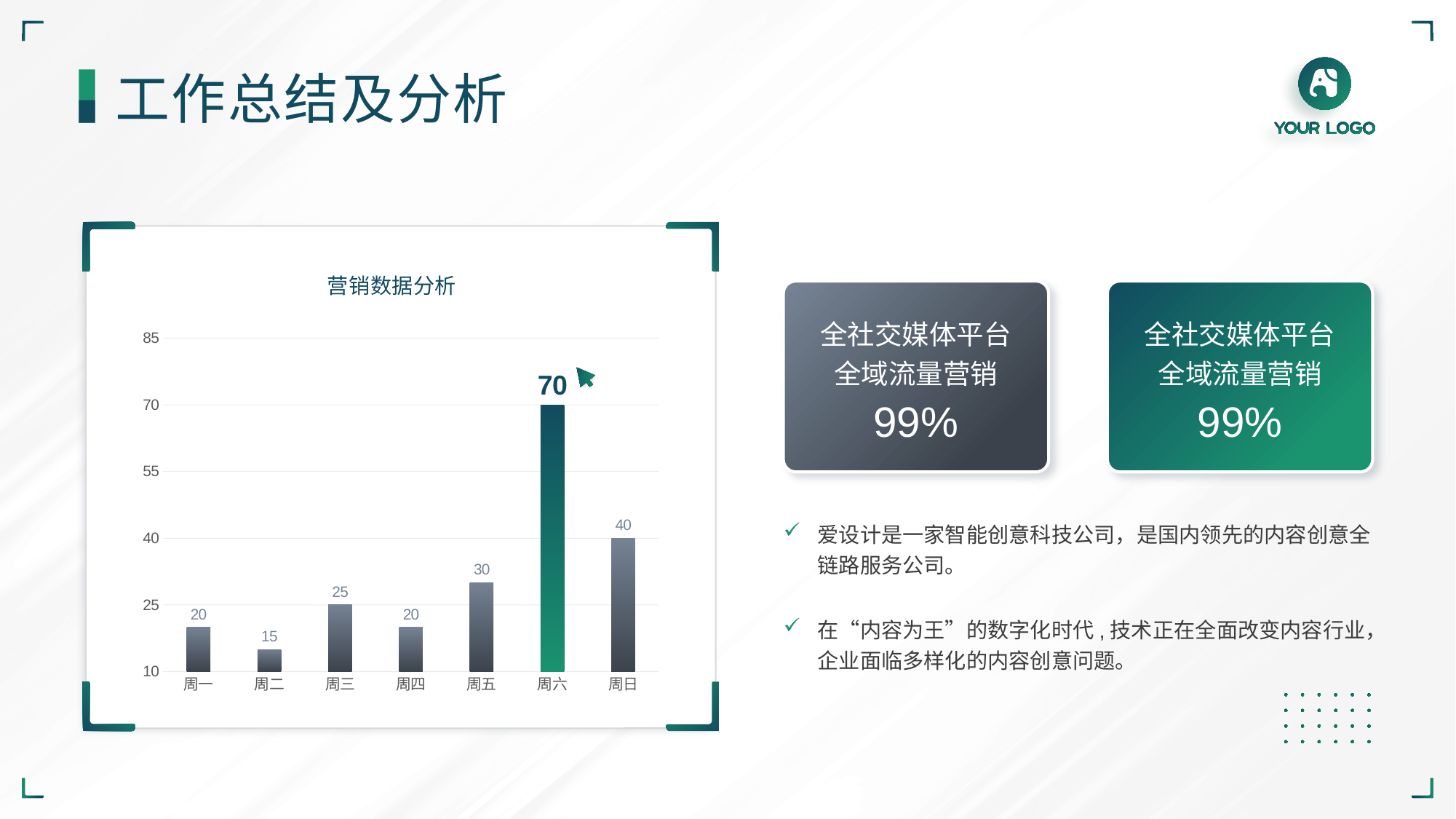

工作总结及分析

### Chart: 营销数据分析

| Category | 系列 1 |
|---|---|
| 周一 | 20.0 |
| 周二 | 15.0 |
| 周三 | 25.0 |
| 周四 | 20.0 |
| 周五 | 30.0 |
| 周六 | 70.0 |
| 周日 | 40.0 |

全社交媒体平台全域流量营销
99%

全社交媒体平台全域流量营销
99%
爱设计是一家智能创意科技公司，是国内领先的内容创意全链路服务公司。
在“内容为王”的数字化时代,技术正在全面改变内容行业，企业面临多样化的内容创意问题。